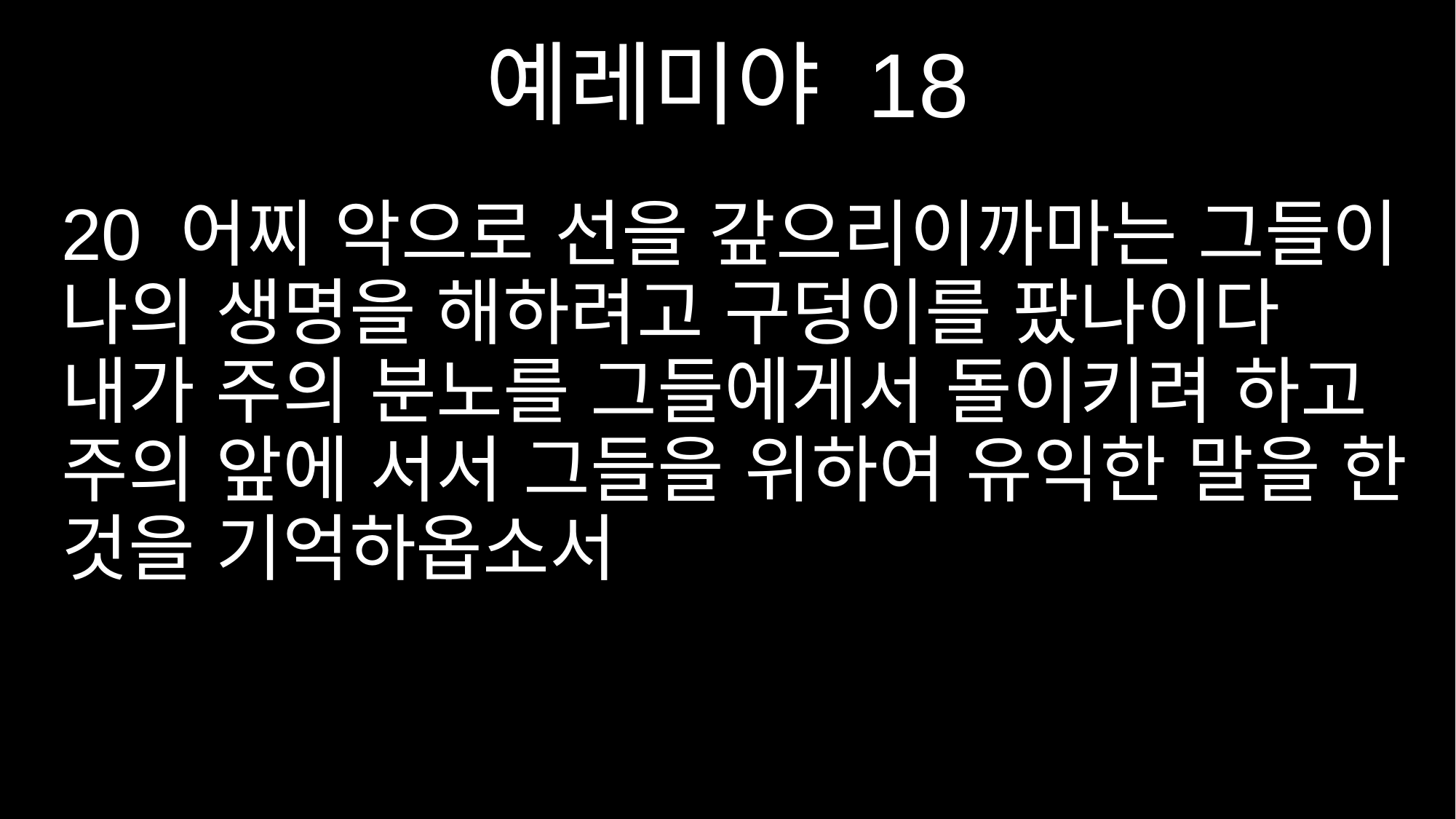

예레미야 18
20 어찌 악으로 선을 갚으리이까마는 그들이 나의 생명을 해하려고 구덩이를 팠나이다 내가 주의 분노를 그들에게서 돌이키려 하고 주의 앞에 서서 그들을 위하여 유익한 말을 한 것을 기억하옵소서